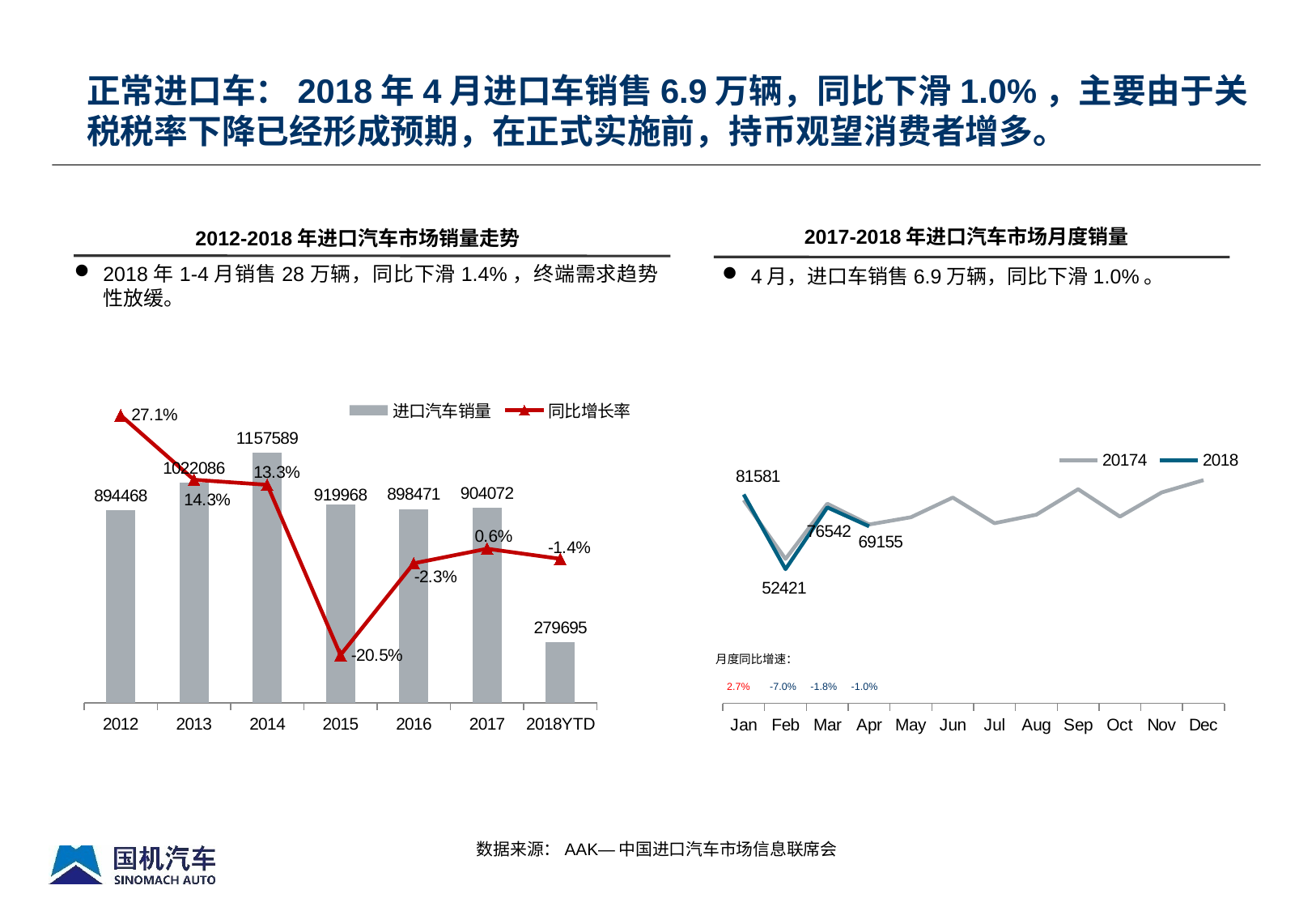

正常进口车：2018年4月进口车销售6.9万辆，同比下滑1.0%，主要由于关税税率下降已经形成预期，在正式实施前，持币观望消费者增多。
2012-2018年进口汽车市场销量走势
2017-2018年进口汽车市场月度销量
2018年1-4月销售28万辆，同比下滑1.4%，终端需求趋势性放缓。

4月，进口车销售6.9万辆，同比下滑1.0%。

### Chart

| Category |  |  |
|---|---|---|
| 2012 | 894468.0 | 0.271 |
| 2013 | 1022086.0 | 0.14300000000000004 |
| 2014 | 1157589.0 | 0.133 |
| 2015 | 919968.0 | -0.20500000000000004 |
| 2016 | 898471.0 | -0.02300000000000001 |
| 2017 | 904072.0 | 0.006000000000000011 |
| 2018YTD | 279695.0 | -0.014000000000000002 |

### Chart

| Category | 20174 | 2018 |
|---|---|---|
| Jan | 79406.0 | 81581.0 |
| Feb | 56419.0 | 52421.0 |
| Mar | 77973.0 | 76542.0 |
| Apr | 69861.0 | 69155.0 |
| May | 72705.0 | None |
| Jun | 80396.0 | None |
| Jul | 70367.0 | None |
| Aug | 73691.0 | None |
| Sep | 83631.0 | None |
| Oct | 72946.0 | None |
| Nov | 82382.0 | None |
| Dec | 87187.0 | None |
月度同比增速：

    2.7%       -7.0%     -1.8%     -1.0%
数据来源：AAK—中国进口汽车市场信息联席会